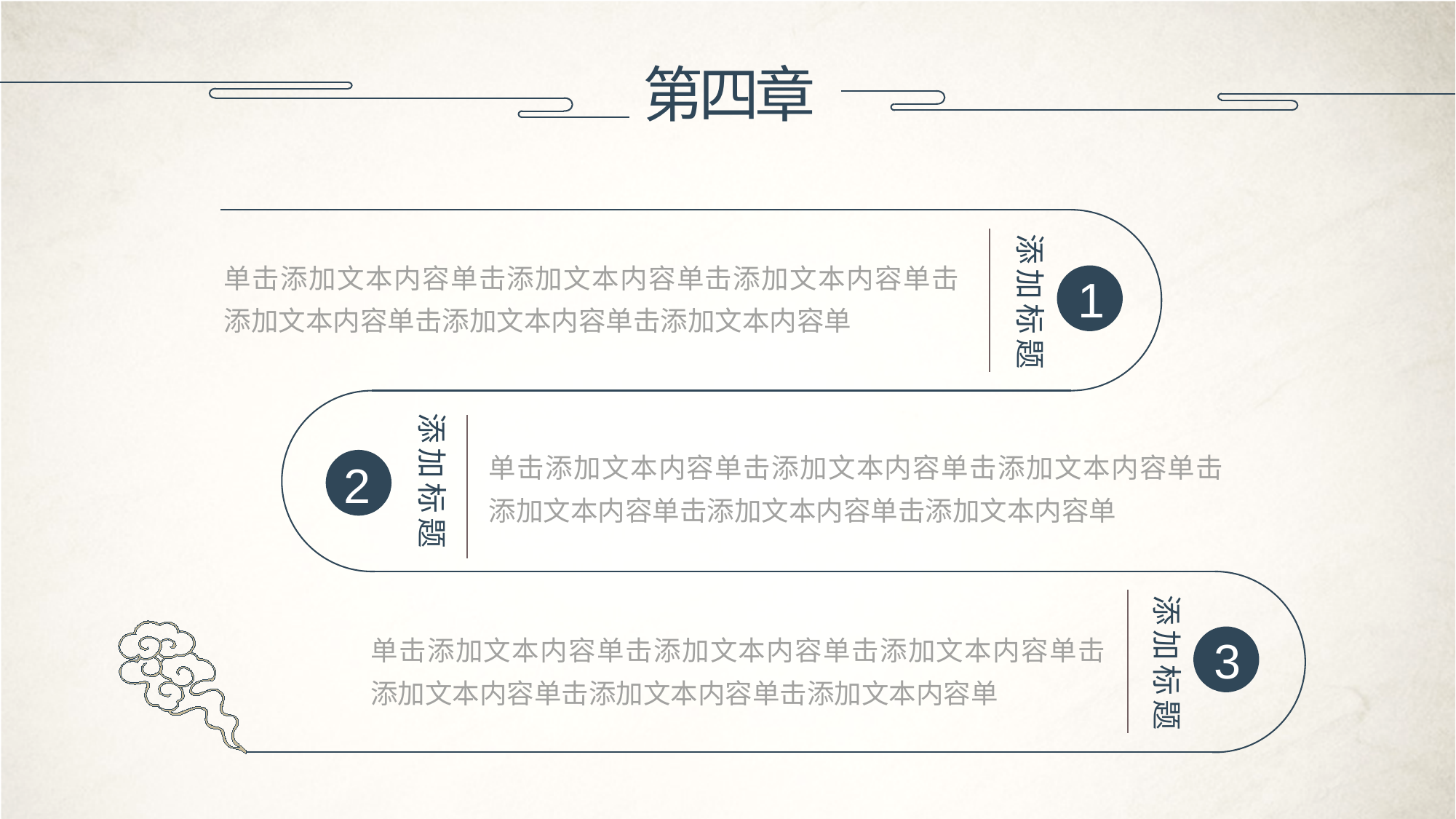

第四章

添加标题
单击添加文本内容单击添加文本内容单击添加文本内容单击添加文本内容单击添加文本内容单击添加文本内容单
1

添加标题
单击添加文本内容单击添加文本内容单击添加文本内容单击添加文本内容单击添加文本内容单击添加文本内容单
2

添加标题
单击添加文本内容单击添加文本内容单击添加文本内容单击添加文本内容单击添加文本内容单击添加文本内容单

3